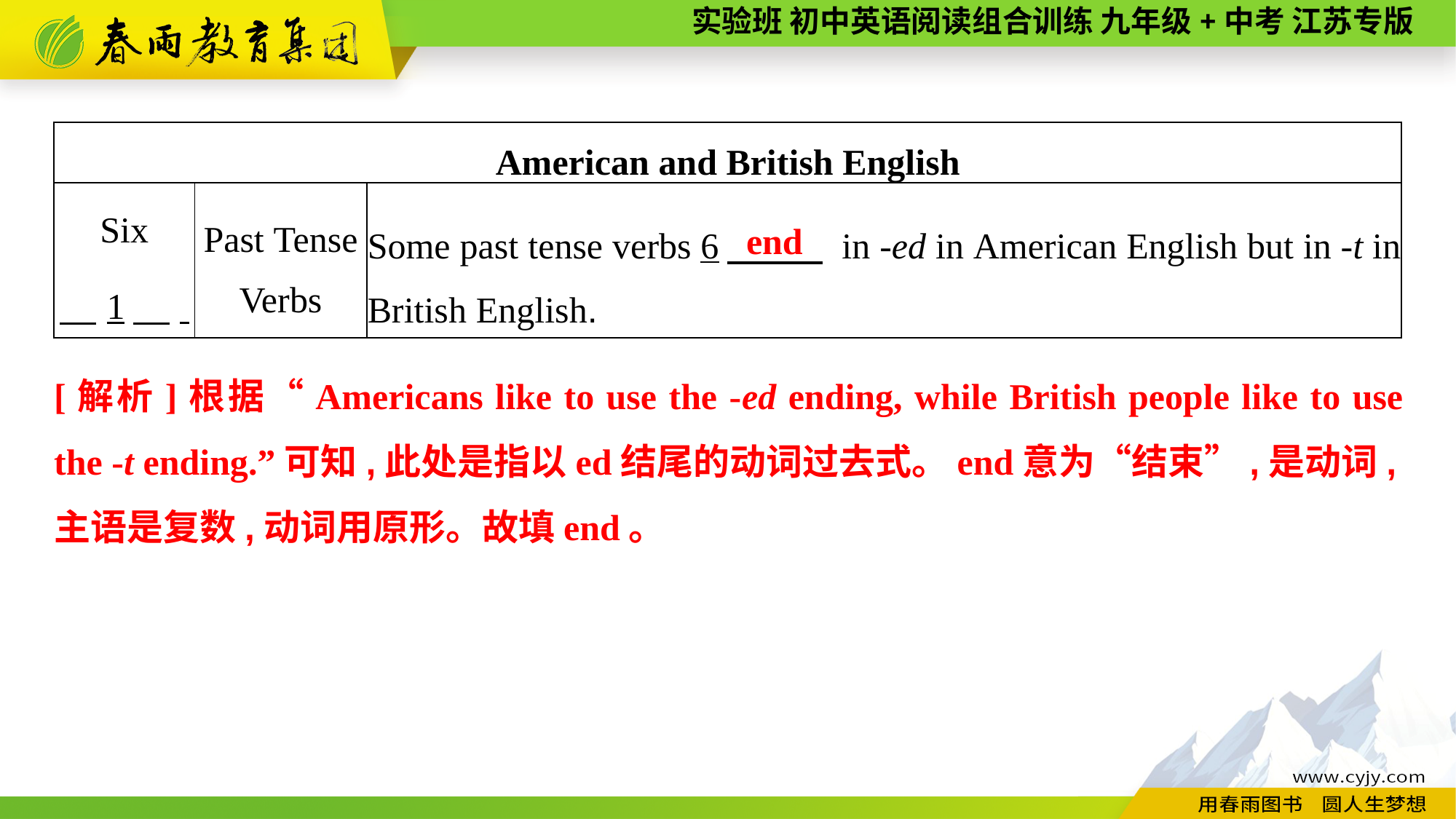

| American and British English |  |  |
| --- | --- | --- |
| Six 　1　. | Past Tense Verbs | Some past tense verbs 6　 in -ed in American English but in -t in British English. |
end
[解析]根据“Americans like to use the -ed ending, while British people like to use the -t ending.”可知,此处是指以ed结尾的动词过去式。end意为“结束”,是动词,主语是复数,动词用原形。故填end。